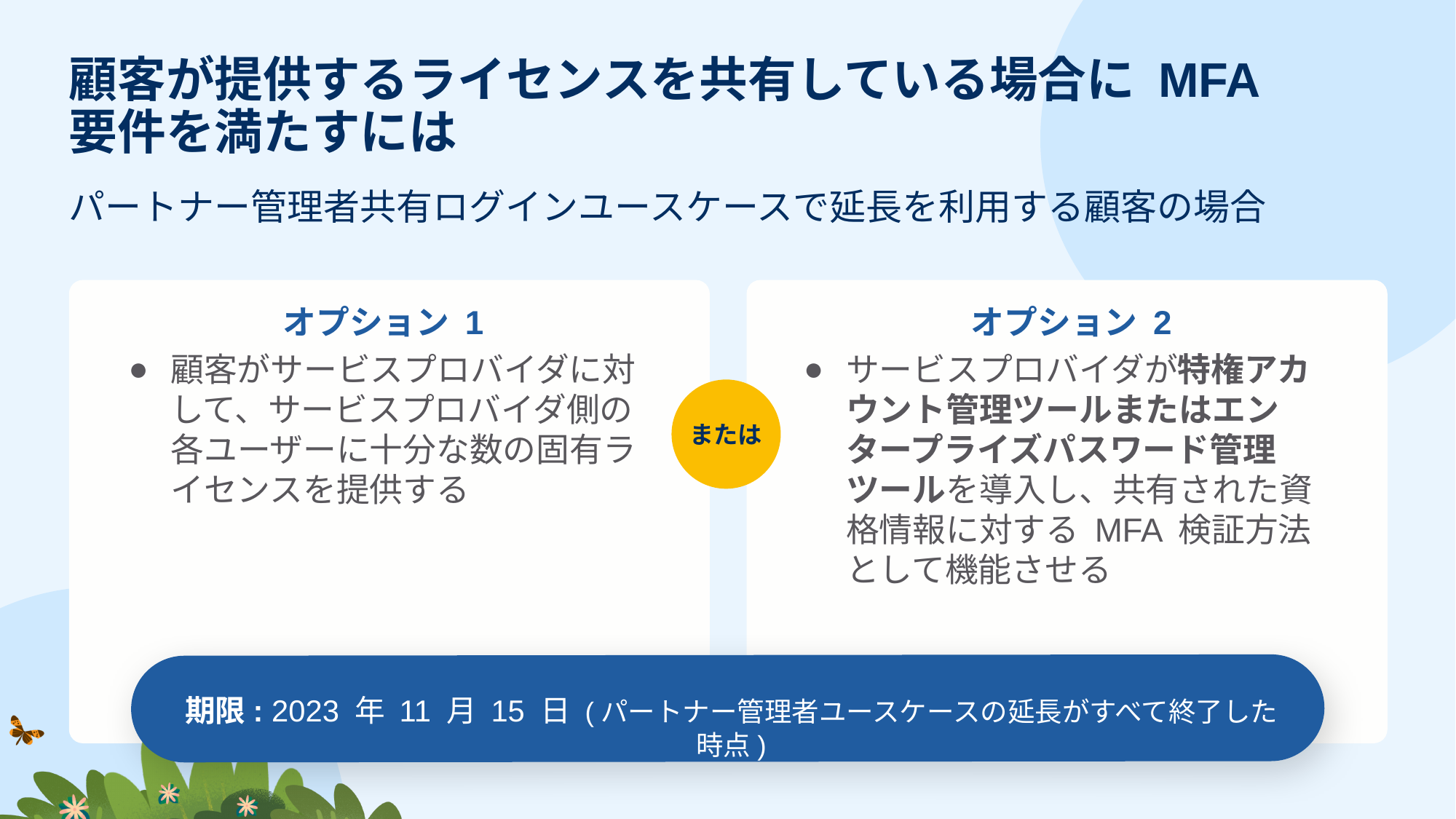

# 顧客が提供するライセンスを共有している場合に MFA 要件を満たすには

パートナー管理者共有ログインユースケースで延長を利用する顧客の場合
オプション 1
顧客がサービスプロバイダに対して、サービスプロバイダ側の各ユーザーに十分な数の固有ライセンスを提供する
オプション 2
サービスプロバイダが特権アカウント管理ツールまたはエンタープライズパスワード管理ツールを導入し、共有された資格情報に対する MFA 検証方法として機能させる
または
期限: 2023 年 11 月 15 日 (パートナー管理者ユースケースの延長がすべて終了した時点)